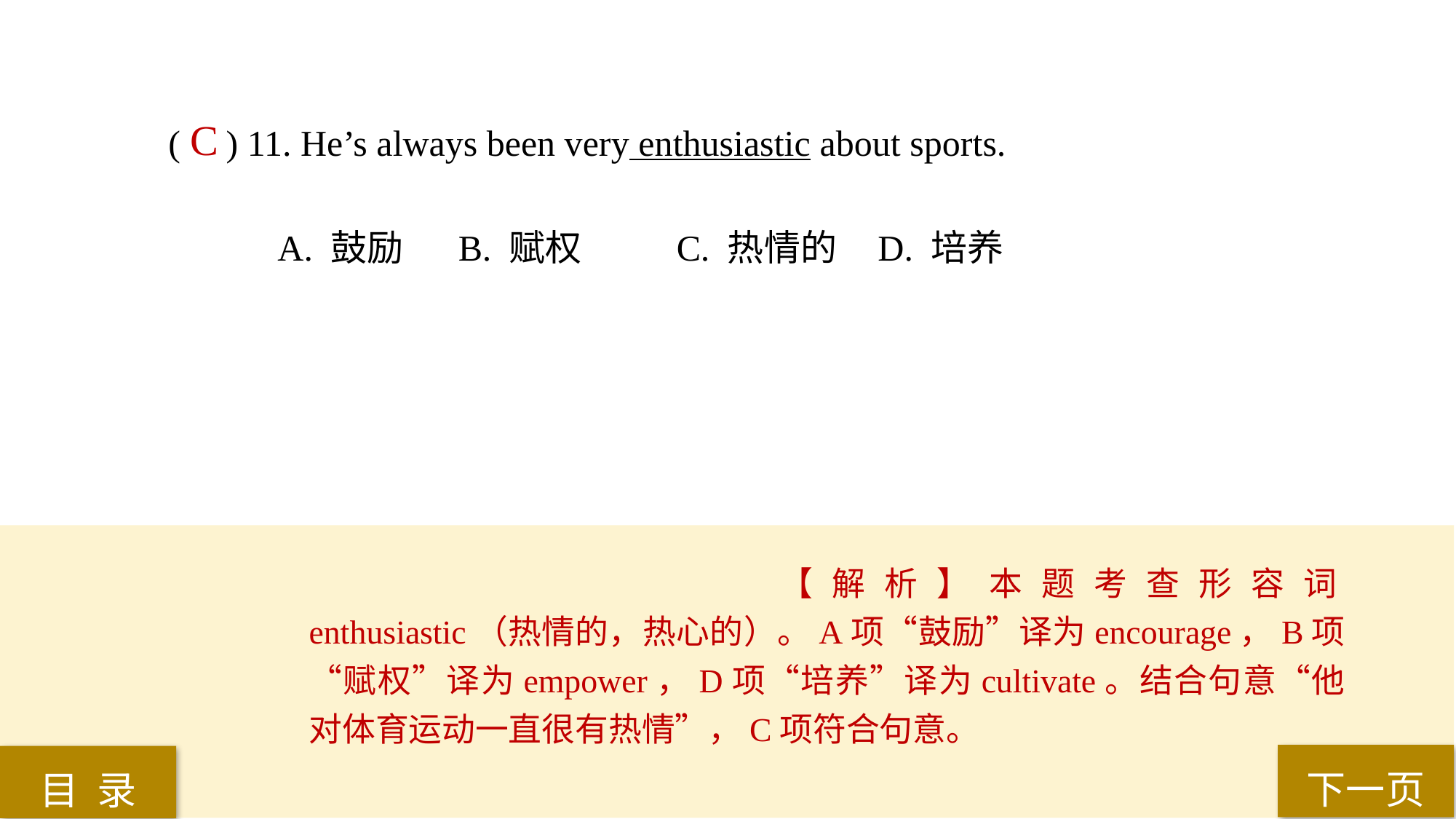

(     ) 11. He’s always been very enthusiastic about sports.

A. 鼓励	 B. 赋权	 C. 热情的 	D. 培养
C
【解析】本题考查形容词enthusiastic（热情的，热心的）。A项“鼓励”译为encourage，B项“赋权”译为empower，D项“培养”译为cultivate。结合句意“他对体育运动一直很有热情”，C项符合句意。